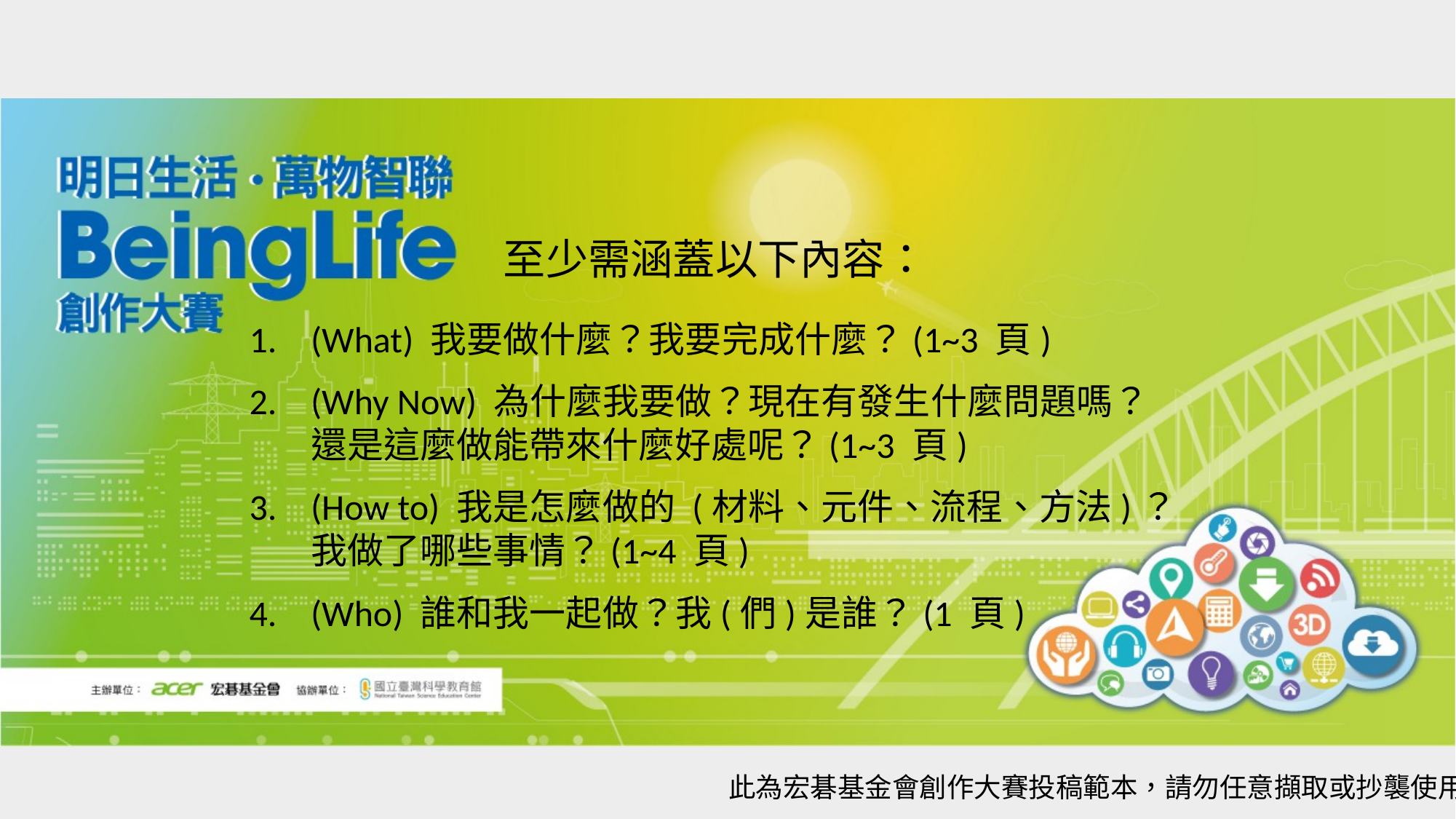

至少需涵蓋以下內容：
(What) 我要做什麼？我要完成什麼？(1~3 頁)
(Why Now) 為什麼我要做？現在有發生什麼問題嗎？還是這麼做能帶來什麼好處呢？(1~3 頁)
(How to) 我是怎麼做的 (材料、元件、流程、方法)？我做了哪些事情？(1~4 頁)
(Who) 誰和我一起做？我(們)是誰？(1 頁)